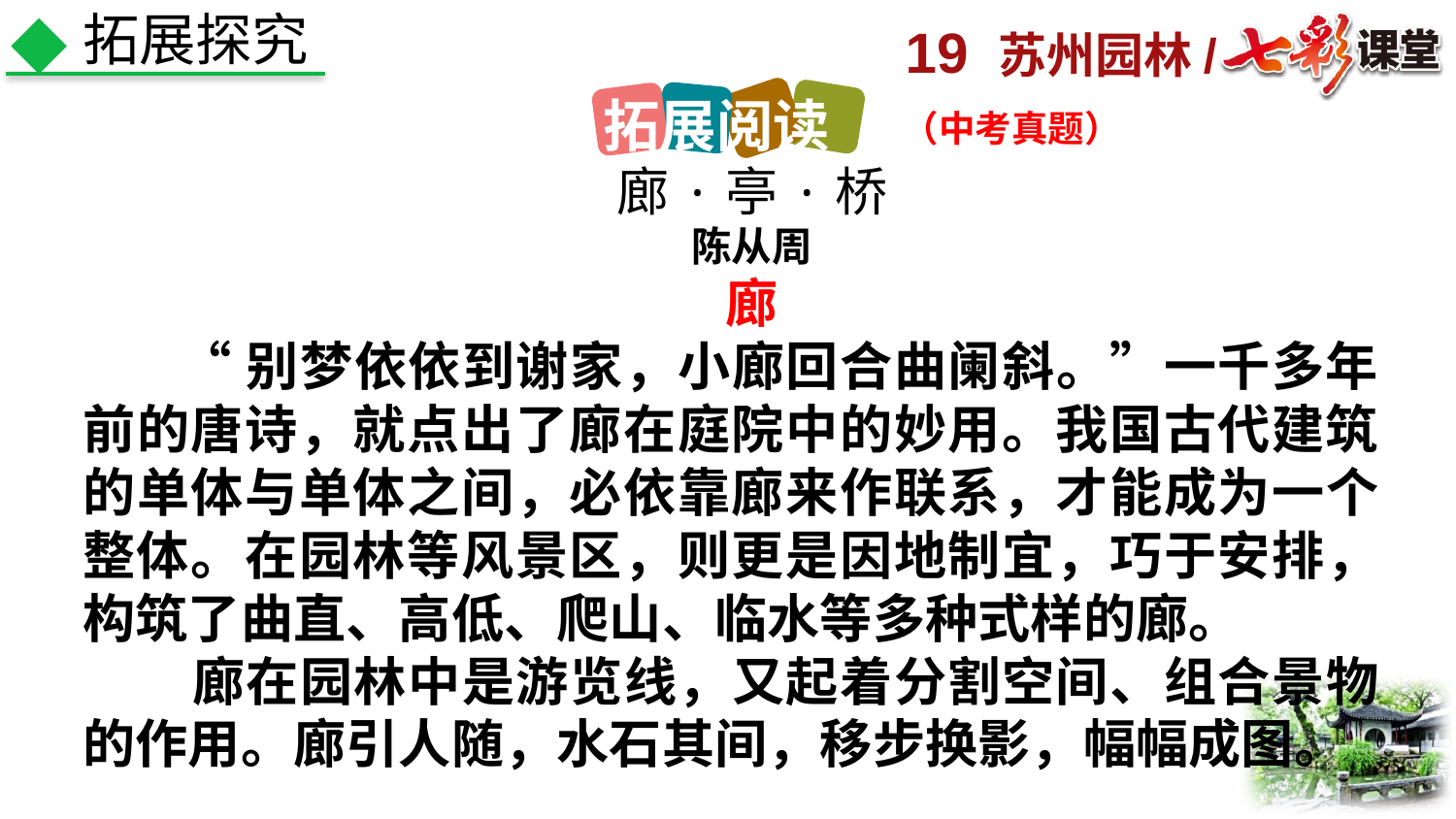

拓展探究

拓展阅读

（中考真题）
廊·亭·桥
陈从周
廊
    “别梦依依到谢家，小廊回合曲阑斜。”一千多年前的唐诗，就点出了廊在庭院中的妙用。我国古代建筑的单体与单体之间，必依靠廊来作联系，才能成为一个整体。在园林等风景区，则更是因地制宜，巧于安排，构筑了曲直、高低、爬山、临水等多种式样的廊。
    廊在园林中是游览线，又起着分割空间、组合景物的作用。廊引人随，水石其间，移步换影，幅幅成图。